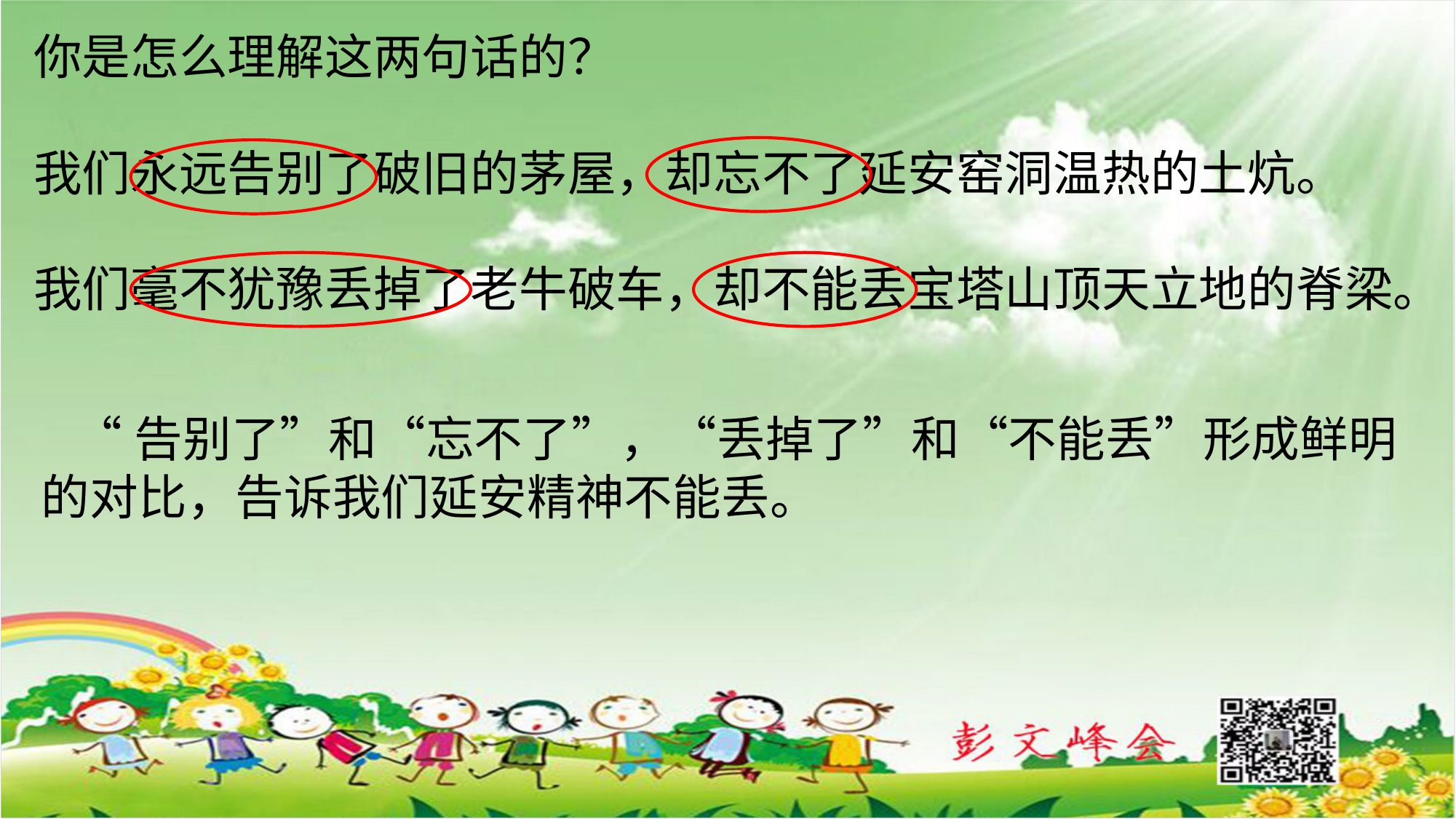

你是怎么理解这两句话的？

我们永远告别了破旧的茅屋，却忘不了延安窑洞温热的土炕。

我们毫不犹豫丢掉了老牛破车，却不能丢宝塔山顶天立地的脊梁。

   “告别了”和“忘不了”，“丢掉了”和“不能丢”形成鲜明的对比，告诉我们延安精神不能丢。